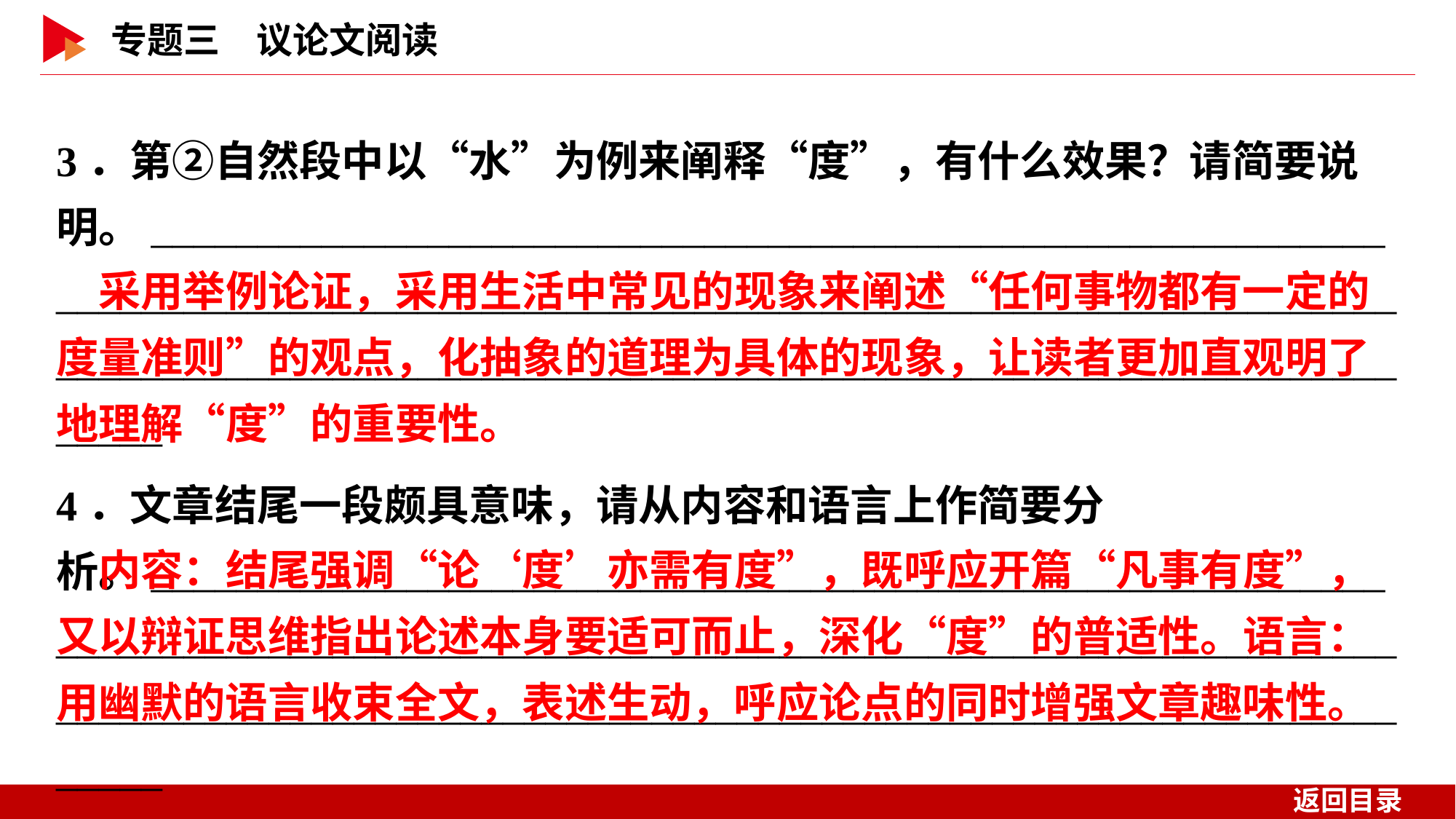

3．第②自然段中以“水”为例来阐释“度”，有什么效果？请简要说明。_____________________________________________________________________________________________________________________________________________________________________________________________
　采用举例论证，采用生活中常见的现象来阐述“任何事物都有一定的度量准则”的观点，化抽象的道理为具体的现象，让读者更加直观明了地理解“度”的重要性。
4．文章结尾一段颇具意味，请从内容和语言上作简要分析。_____________________________________________________________________________________________________________________________________________________________________________________________
　内容：结尾强调“论‘度’亦需有度”，既呼应开篇“凡事有度”，又以辩证思维指出论述本身要适可而止，深化“度”的普适性。语言：用幽默的语言收束全文，表述生动，呼应论点的同时增强文章趣味性。